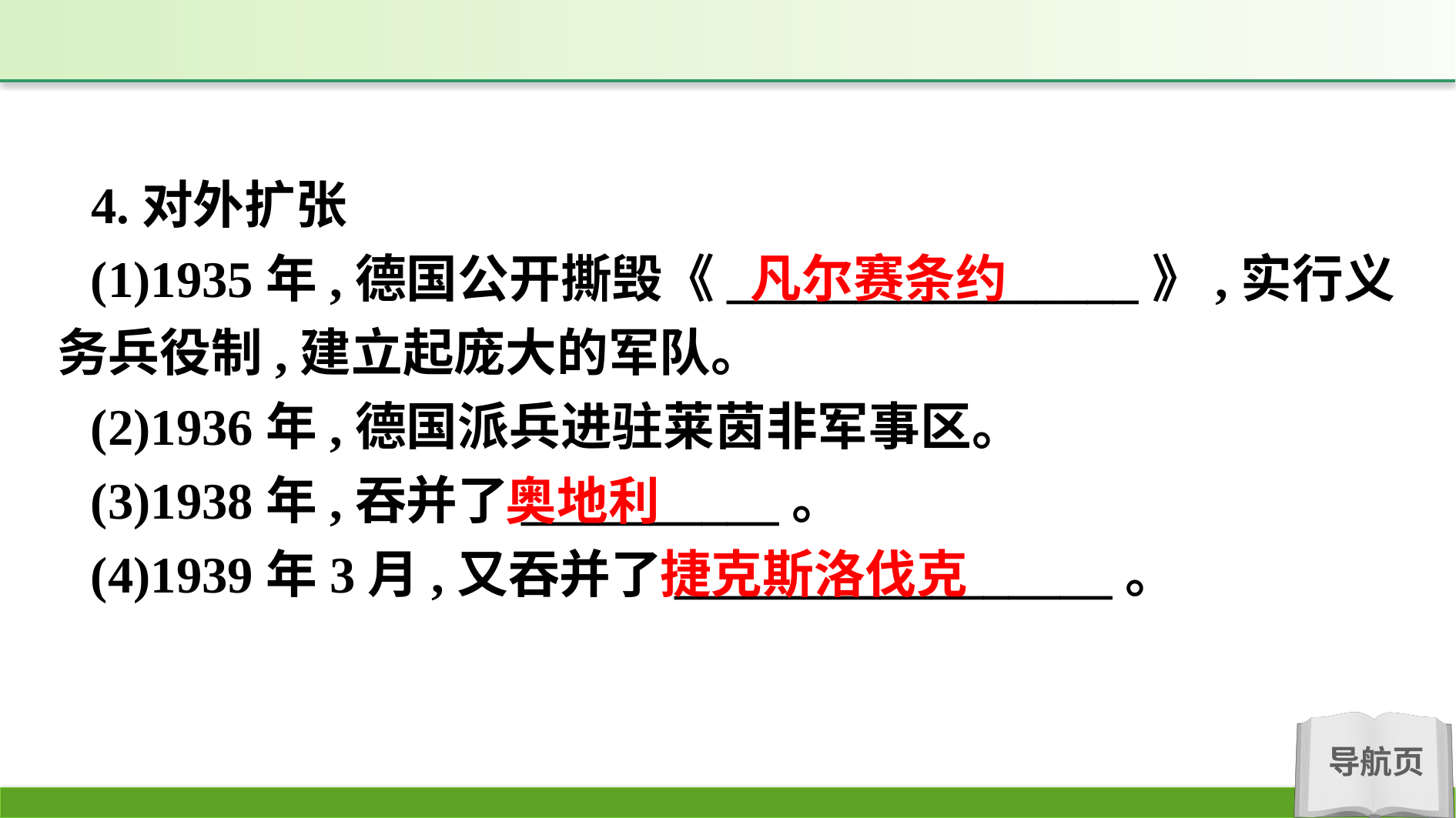

4.对外扩张
(1)1935年,德国公开撕毁《________________》,实行义务兵役制,建立起庞大的军队。
(2)1936年,德国派兵进驻莱茵非军事区。
(3)1938年,吞并了__________。
(4)1939年3月,又吞并了_________________。
凡尔赛条约
奥地利
捷克斯洛伐克